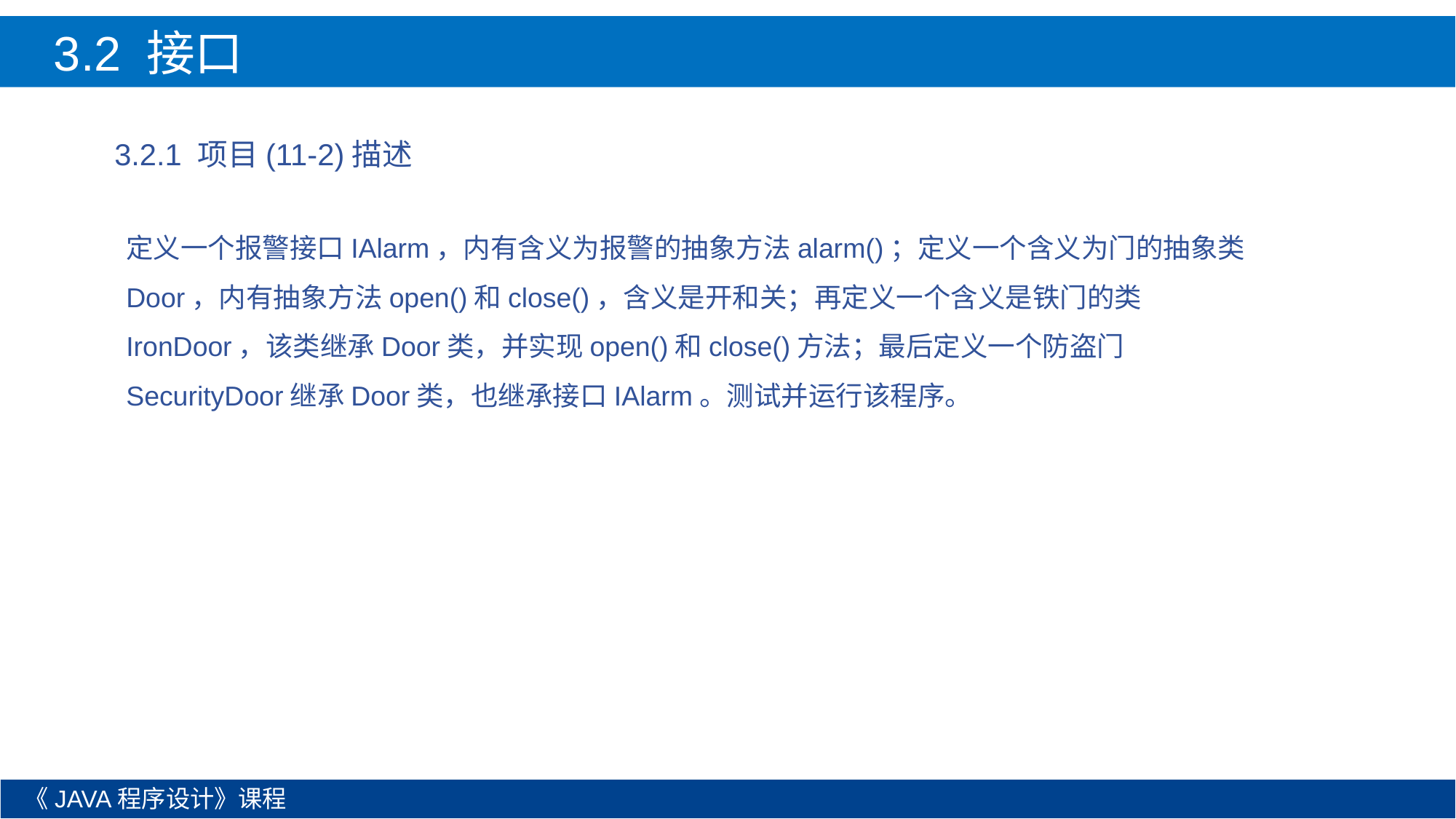

3.2 接口
3.2.1 项目(11-2)描述
定义一个报警接口IAlarm，内有含义为报警的抽象方法alarm()；定义一个含义为门的抽象类Door，内有抽象方法open()和close()，含义是开和关；再定义一个含义是铁门的类IronDoor，该类继承Door类，并实现open()和close()方法；最后定义一个防盗门SecurityDoor继承Door类，也继承接口IAlarm。测试并运行该程序。
《JAVA程序设计》课程